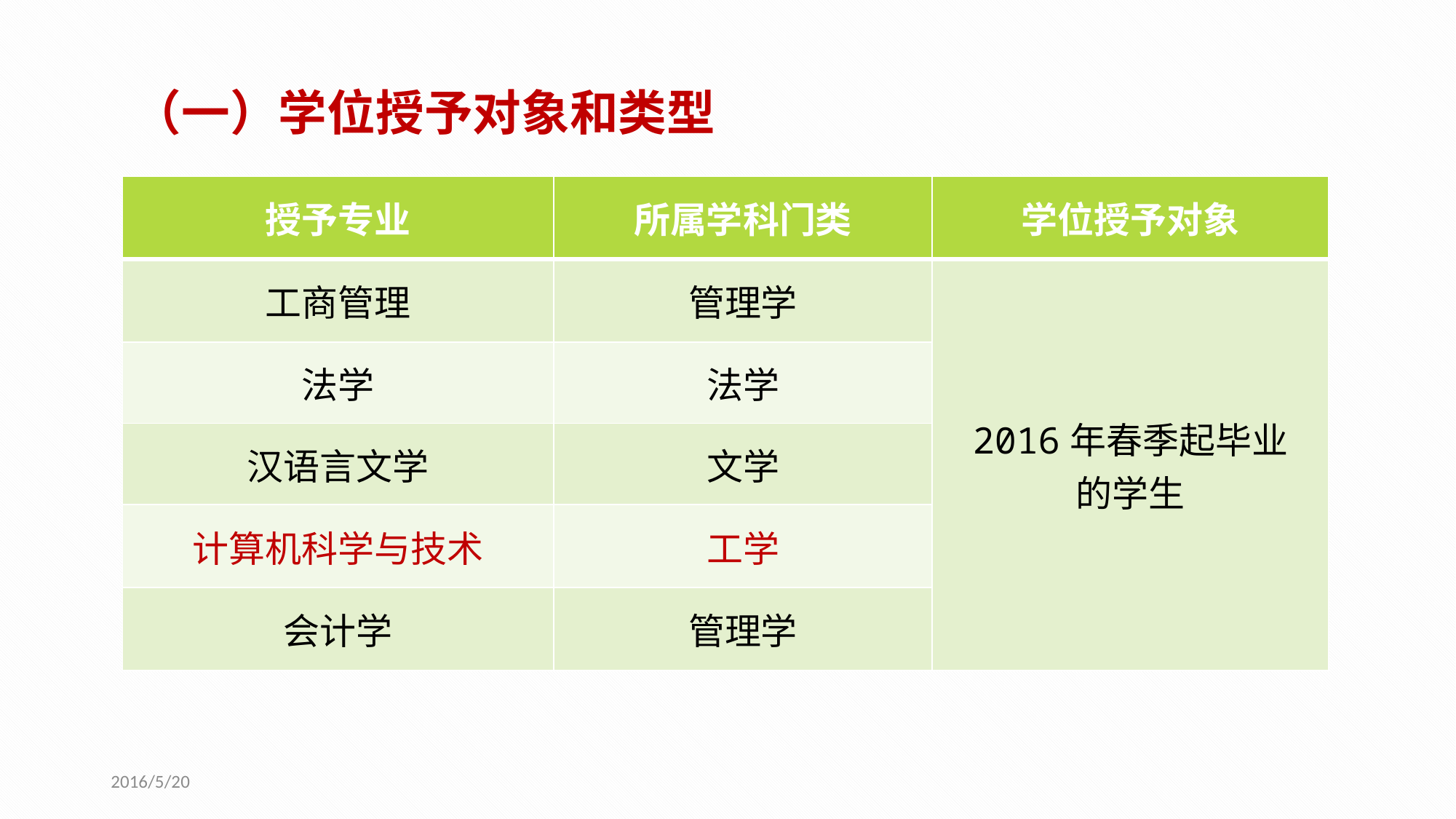

（一）学位授予对象和类型

| 授予专业 | 所属学科门类 | 学位授予对象 |
| --- | --- | --- |
| 工商管理 | 管理学 | 2016年春季起毕业 的学生 |
| 法学 | 法学 |  |
| 汉语言文学 | 文学 |  |
| 计算机科学与技术 | 工学 |  |
| 会计学 | 管理学 |  |
2016/5/20